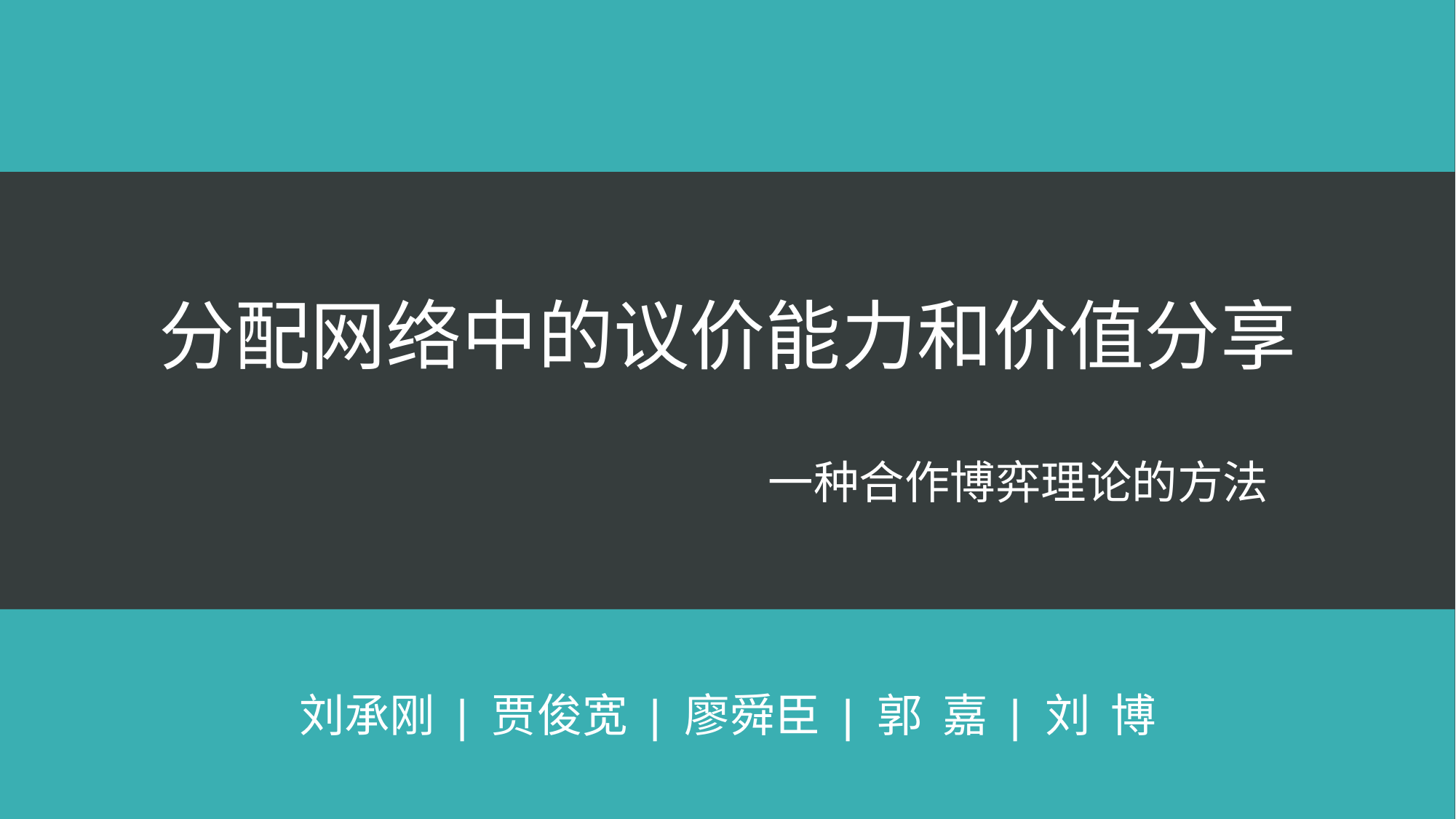

# 分配网络中的议价能力和价值分享
一种合作博弈理论的方法
刘承刚 | 贾俊宽 | 廖舜臣 | 郭  嘉 | 刘  博